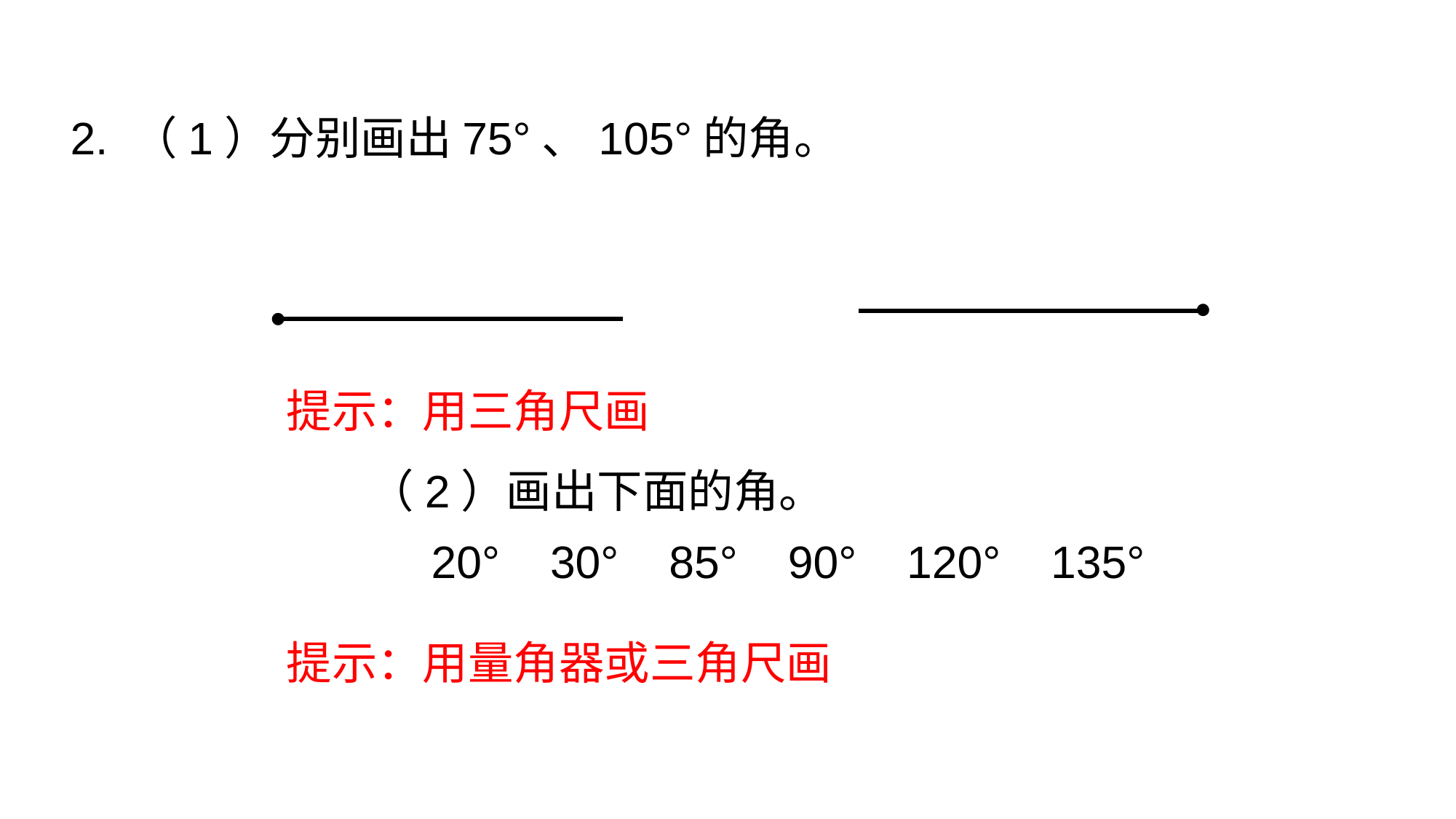

2. （1）分别画出75°、105°的角。
•
•
提示：用三角尺画
（2）画出下面的角。
     20°    30°    85°    90°    120°    135°
提示：用量角器或三角尺画